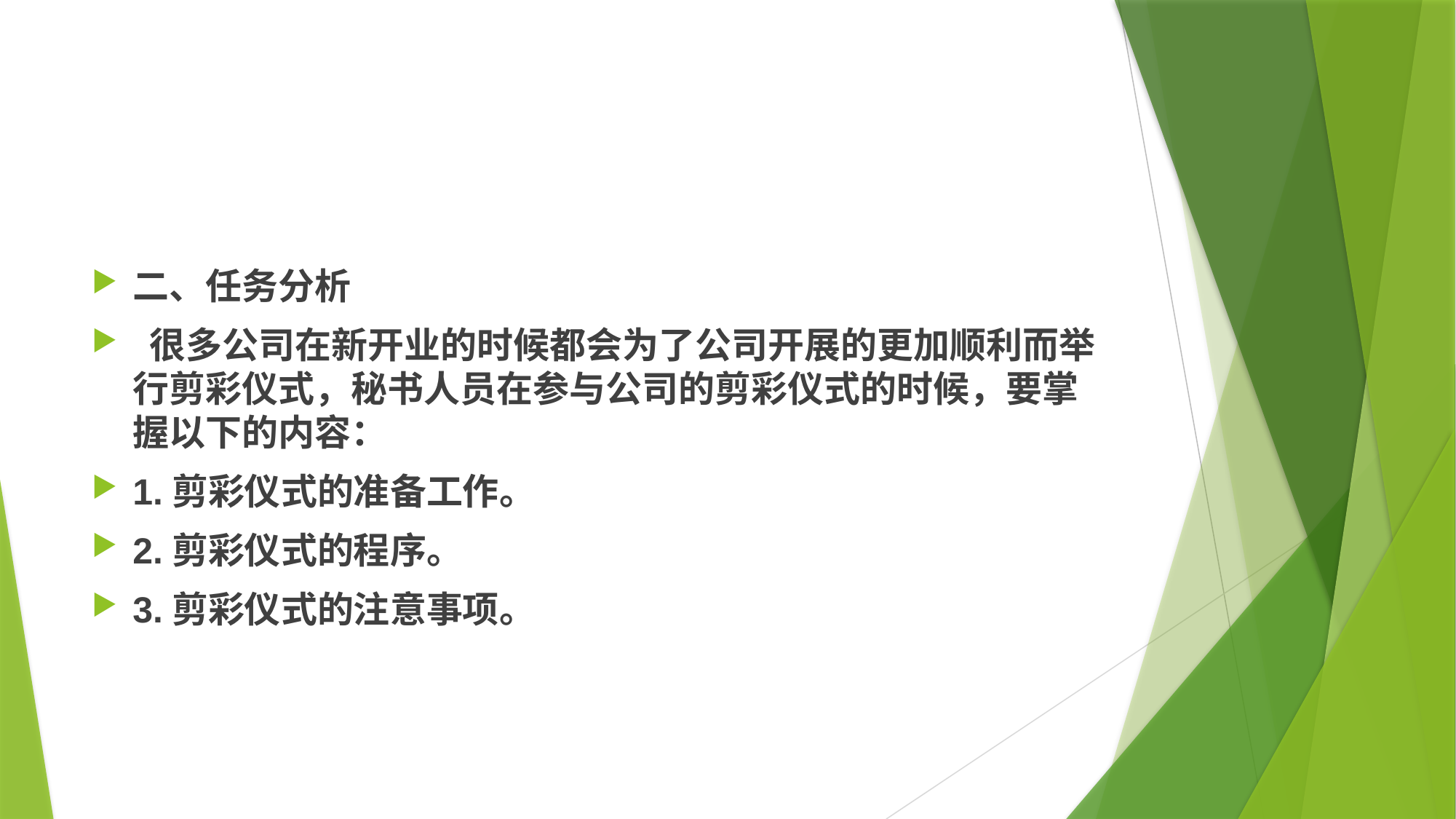

#
二、任务分析
 很多公司在新开业的时候都会为了公司开展的更加顺利而举行剪彩仪式，秘书人员在参与公司的剪彩仪式的时候，要掌握以下的内容：
1.剪彩仪式的准备工作。
2.剪彩仪式的程序。
3.剪彩仪式的注意事项。